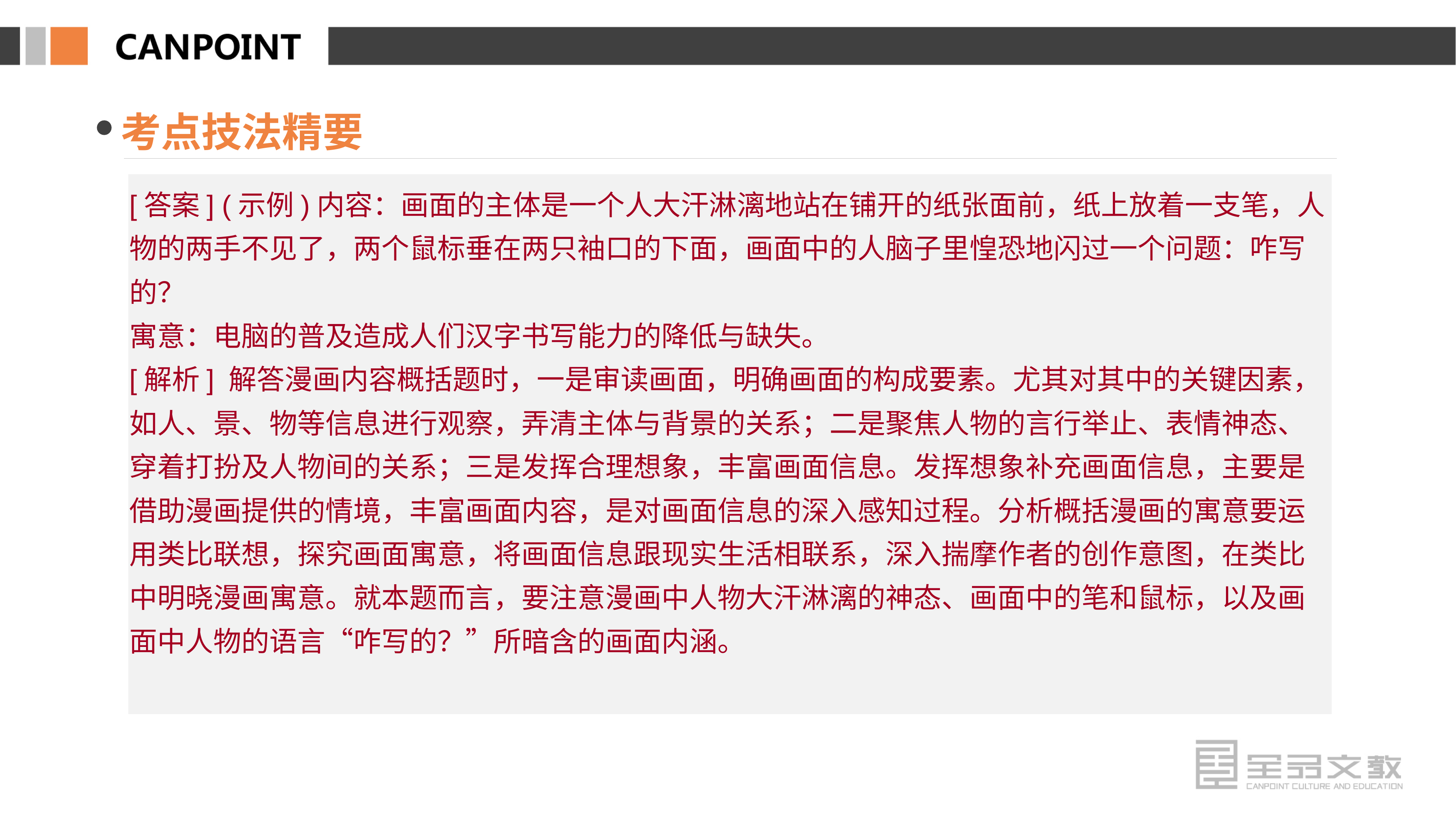

考点技法精要

[答案] (示例)内容：画面的主体是一个人大汗淋漓地站在铺开的纸张面前，纸上放着一支笔，人物的两手不见了，两个鼠标垂在两只袖口的下面，画面中的人脑子里惶恐地闪过一个问题：咋写的？
寓意：电脑的普及造成人们汉字书写能力的降低与缺失。
[解析] 解答漫画内容概括题时，一是审读画面，明确画面的构成要素。尤其对其中的关键因素，如人、景、物等信息进行观察，弄清主体与背景的关系；二是聚焦人物的言行举止、表情神态、穿着打扮及人物间的关系；三是发挥合理想象，丰富画面信息。发挥想象补充画面信息，主要是借助漫画提供的情境，丰富画面内容，是对画面信息的深入感知过程。分析概括漫画的寓意要运用类比联想，探究画面寓意，将画面信息跟现实生活相联系，深入揣摩作者的创作意图，在类比中明晓漫画寓意。就本题而言，要注意漫画中人物大汗淋漓的神态、画面中的笔和鼠标，以及画面中人物的语言“咋写的？”所暗含的画面内涵。